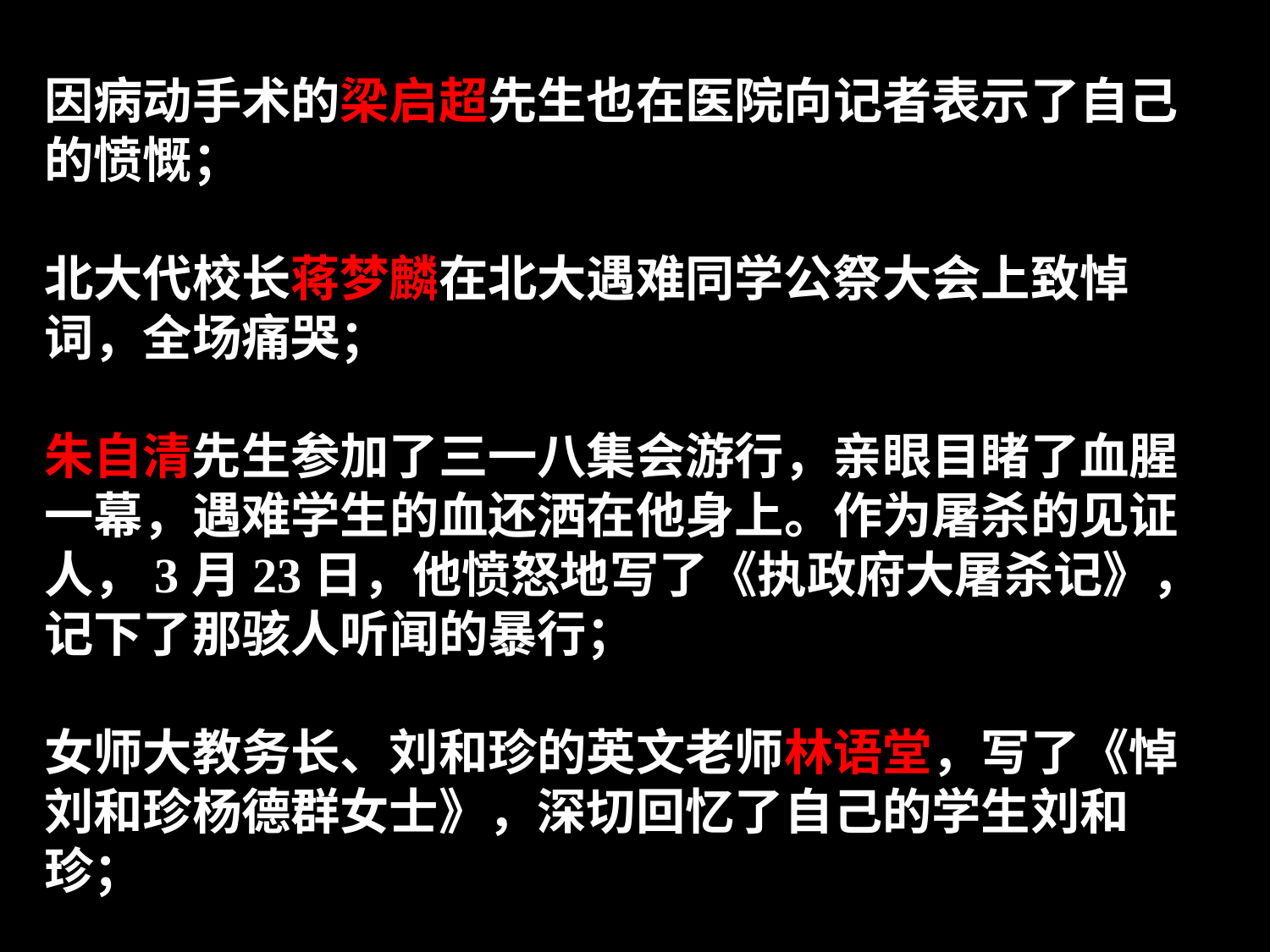

因病动手术的梁启超先生也在医院向记者表示了自己的愤慨；
北大代校长蒋梦麟在北大遇难同学公祭大会上致悼词，全场痛哭；
朱自清先生参加了三一八集会游行，亲眼目睹了血腥一幕，遇难学生的血还洒在他身上。作为屠杀的见证人，3月23日，他愤怒地写了《执政府大屠杀记》，记下了那骇人听闻的暴行；
女师大教务长、刘和珍的英文老师林语堂，写了《悼刘和珍杨德群女士》，深切回忆了自己的学生刘和珍；